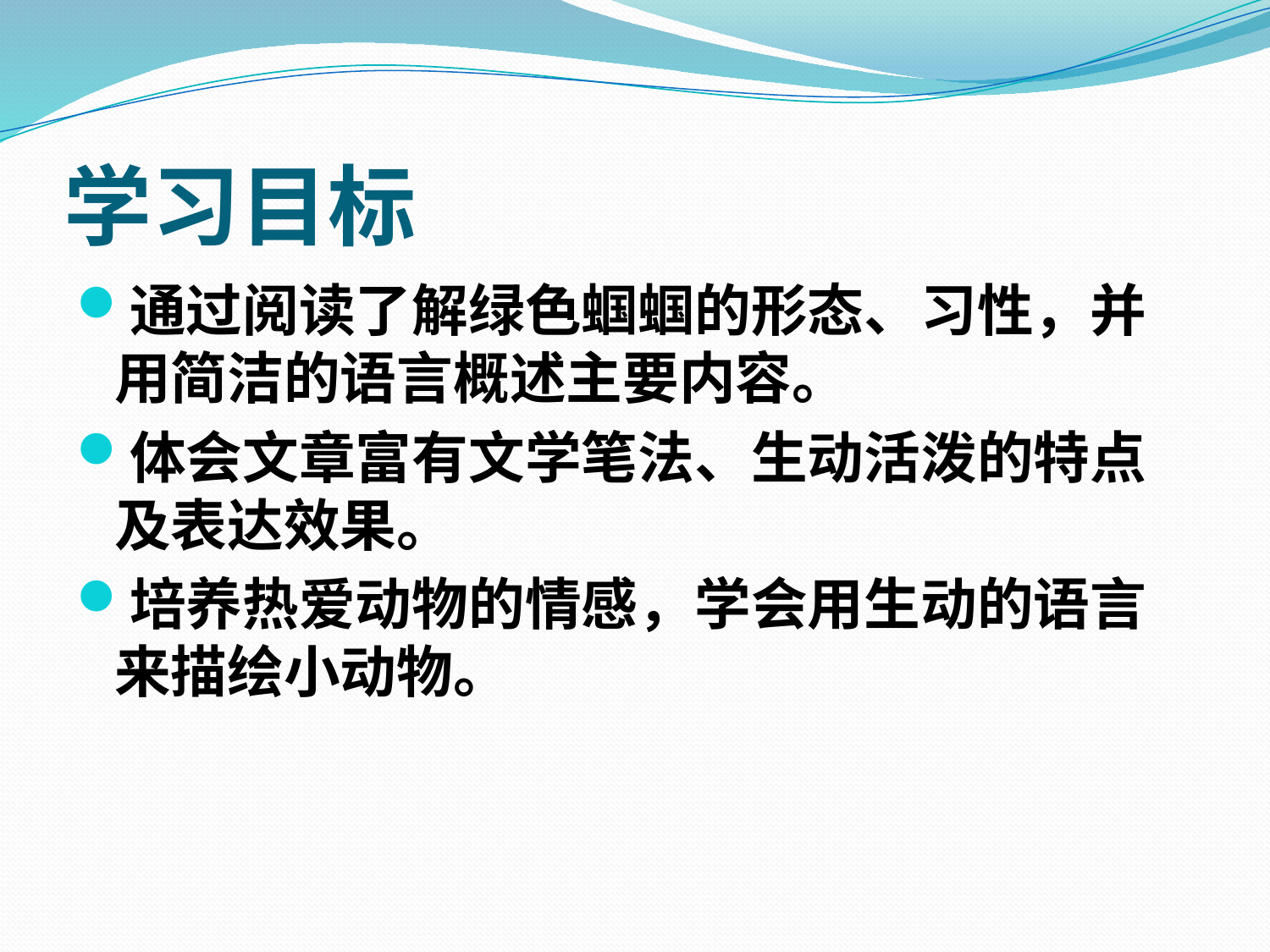

# 学习目标
通过阅读了解绿色蝈蝈的形态、习性，并用简洁的语言概述主要内容。
体会文章富有文学笔法、生动活泼的特点及表达效果。
培养热爱动物的情感，学会用生动的语言来描绘小动物。